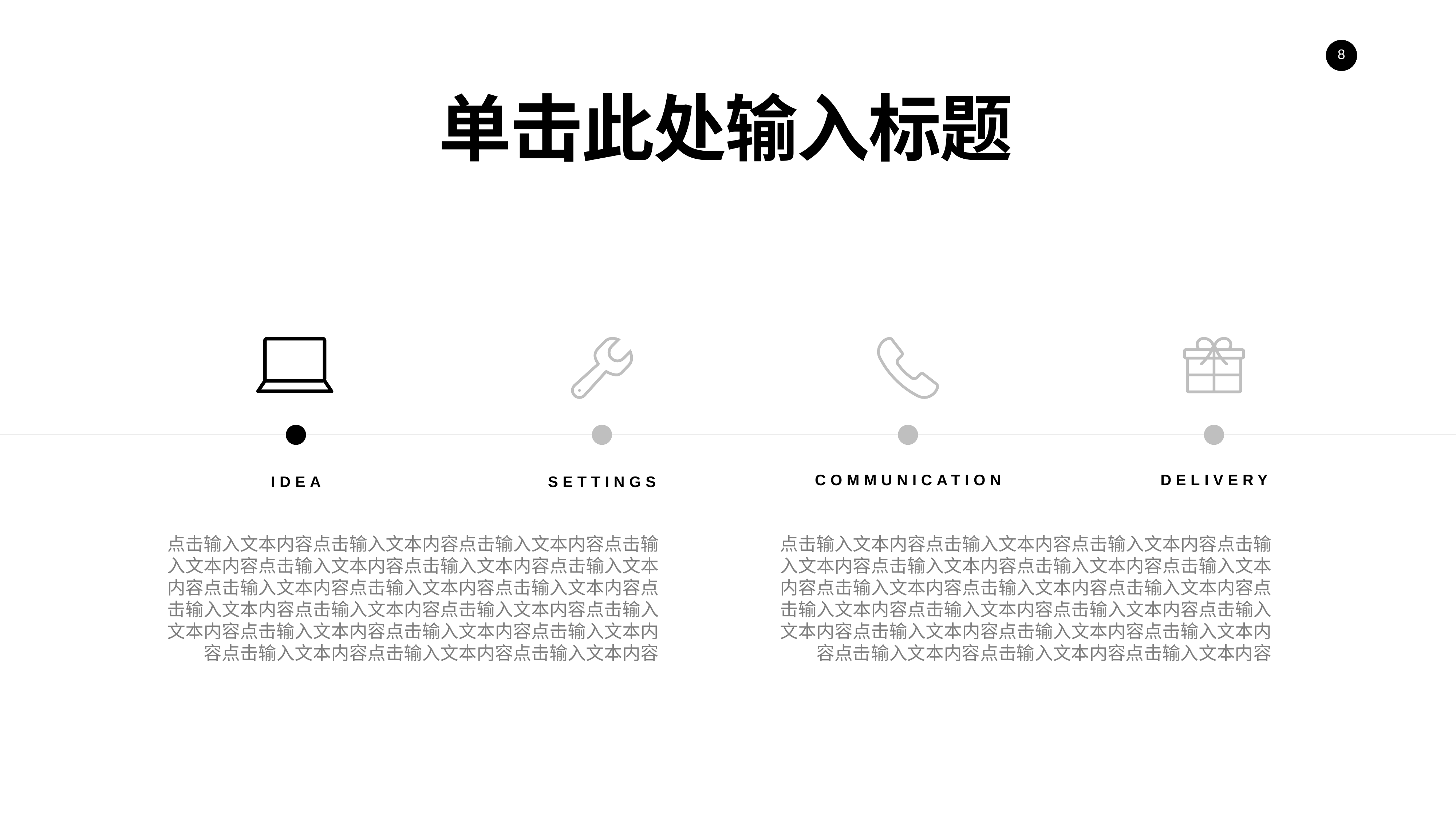

单击此处输入标题

COMMUNICATION
DELIVERY
IDEA
SETTINGS
点击输入文本内容点击输入文本内容点击输入文本内容点击输入文本内容点击输入文本内容点击输入文本内容点击输入文本内容点击输入文本内容点击输入文本内容点击输入文本内容点击输入文本内容点击输入文本内容点击输入文本内容点击输入文本内容点击输入文本内容点击输入文本内容点击输入文本内容点击输入文本内容点击输入文本内容点击输入文本内容

点击输入文本内容点击输入文本内容点击输入文本内容点击输入文本内容点击输入文本内容点击输入文本内容点击输入文本内容点击输入文本内容点击输入文本内容点击输入文本内容点击输入文本内容点击输入文本内容点击输入文本内容点击输入文本内容点击输入文本内容点击输入文本内容点击输入文本内容点击输入文本内容点击输入文本内容点击输入文本内容